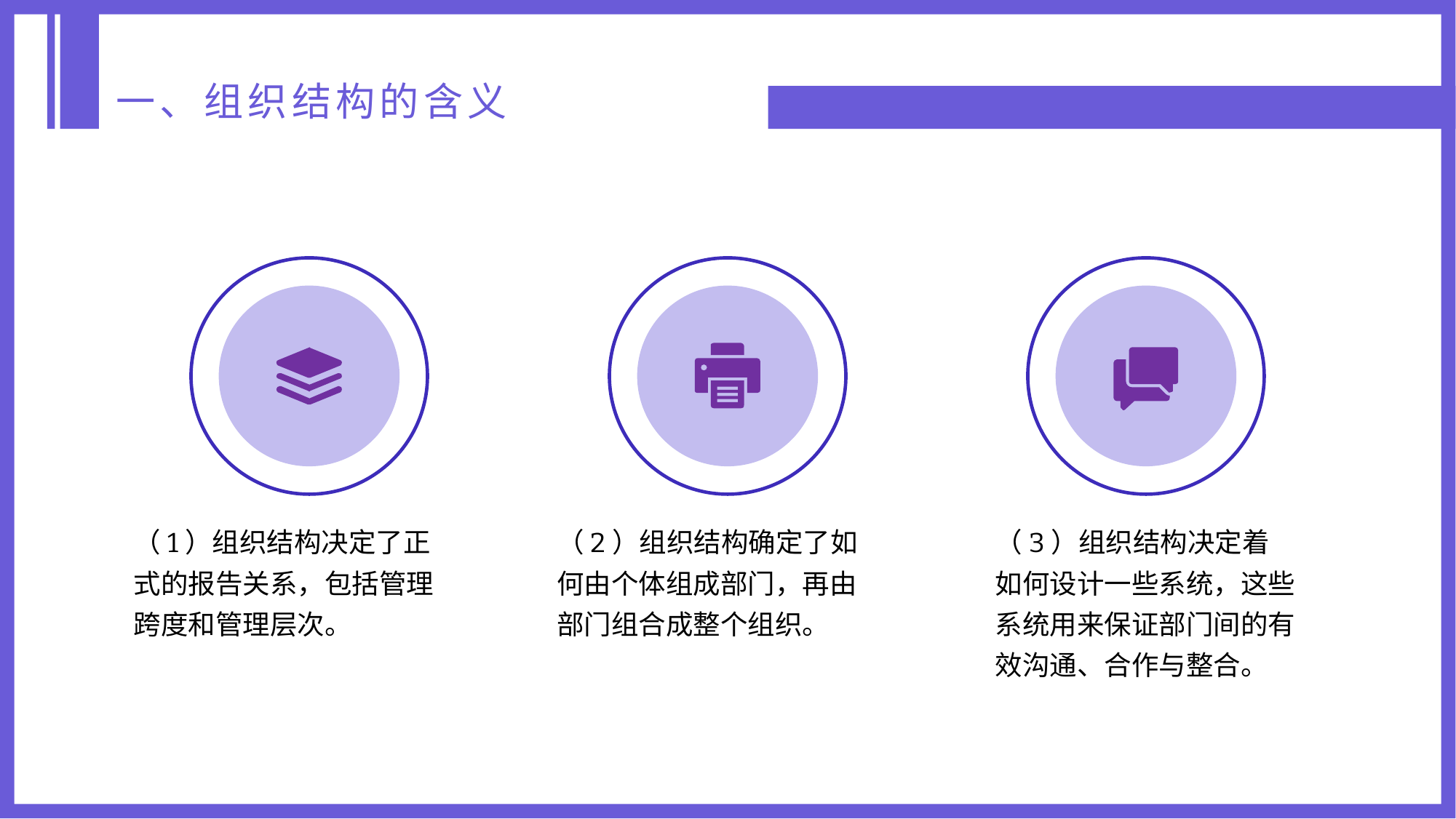

一、组织结构的含义

（1）组织结构决定了正式的报告关系，包括管理跨度和管理层次。
（2）组织结构确定了如何由个体组成部门，再由部门组合成整个组织。
（3）组织结构决定着如何设计一些系统，这些系统用来保证部门间的有效沟通、合作与整合。